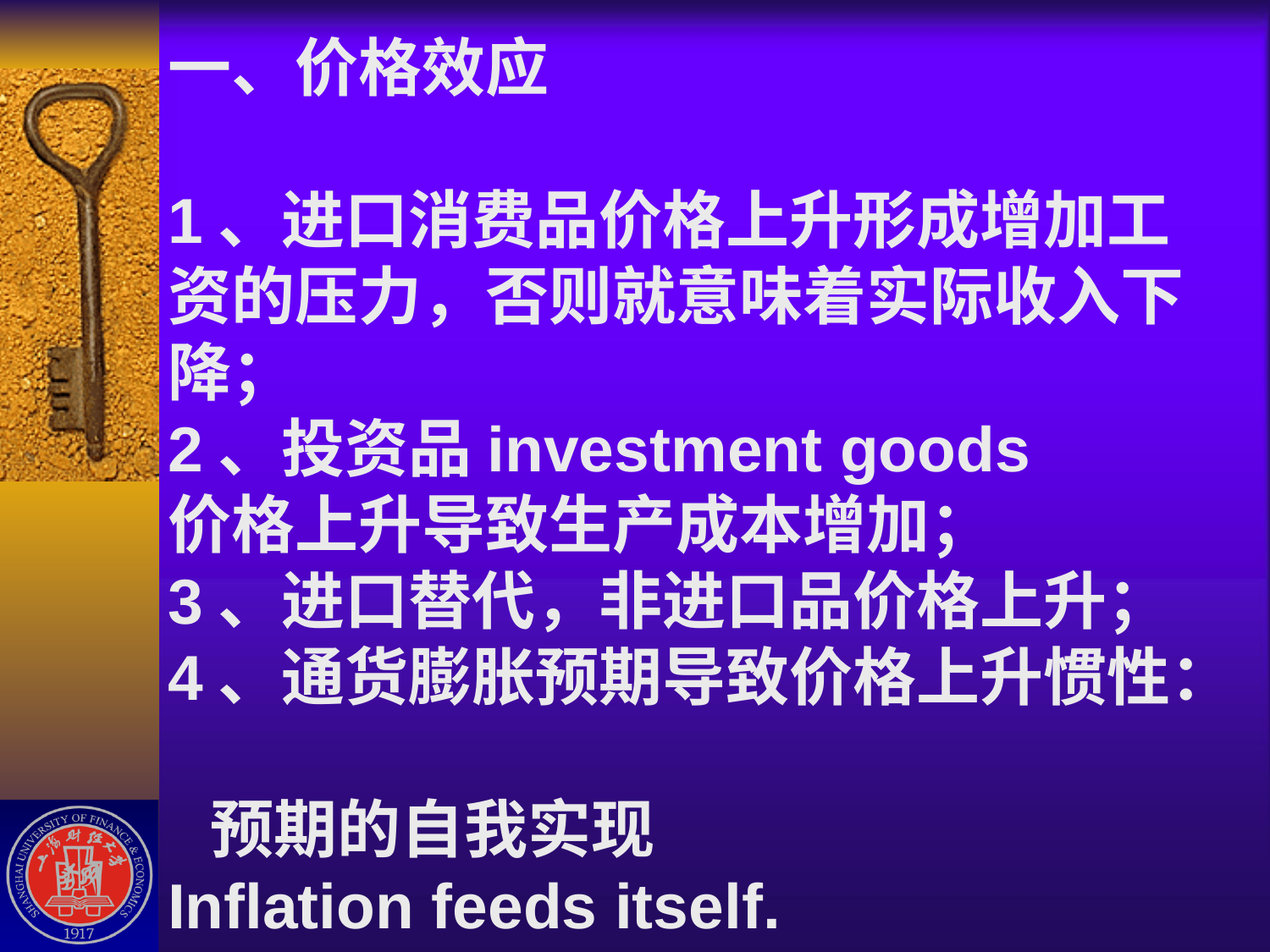

# 一、价格效应 1、进口消费品价格上升形成增加工资的压力，否则就意味着实际收入下降； 2、投资品investment goods 价格上升导致生产成本增加； 3、进口替代，非进口品价格上升； 4、通货膨胀预期导致价格上升惯性： 预期的自我实现 Inflation feeds itself.